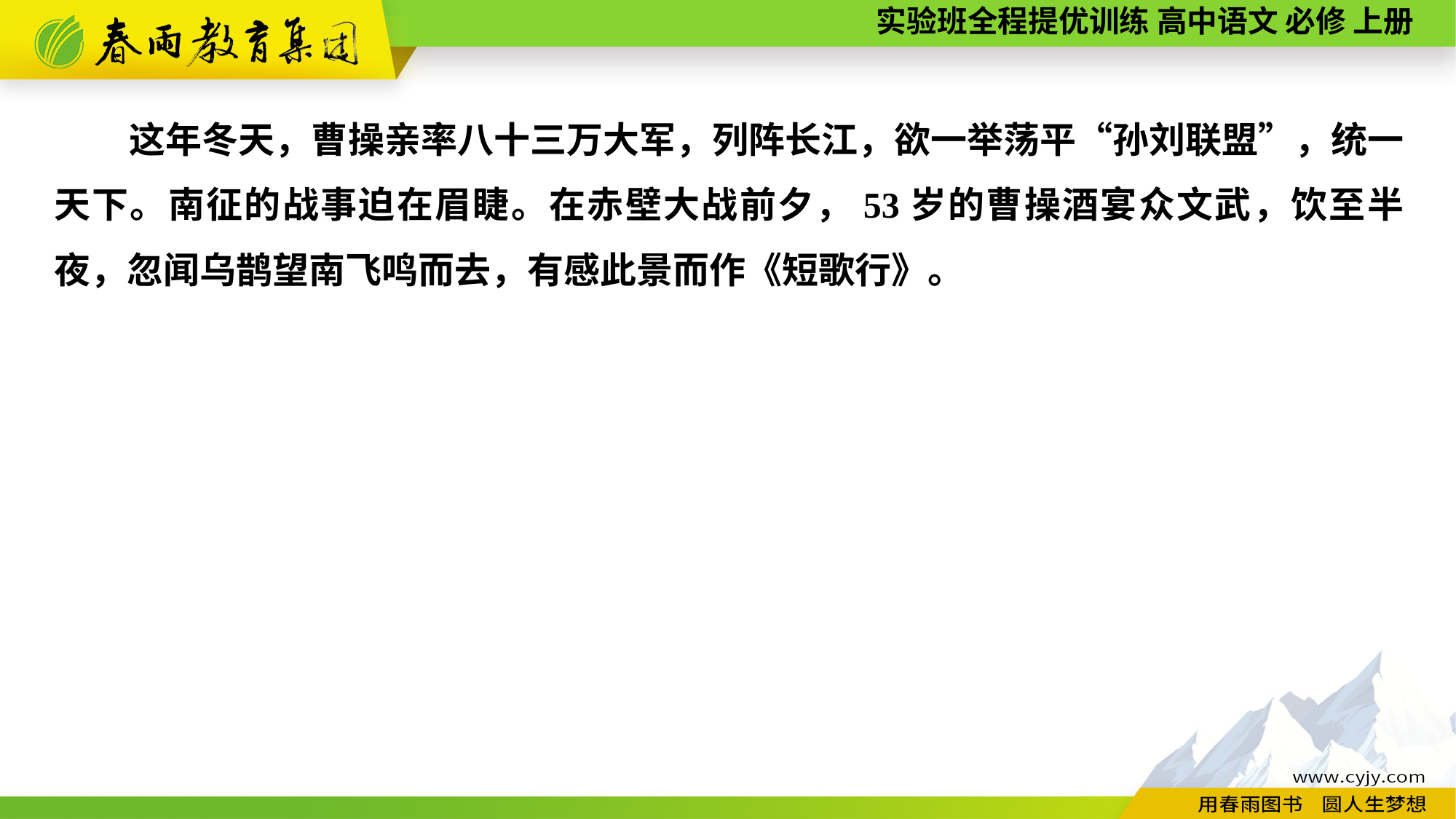

这年冬天，曹操亲率八十三万大军，列阵长江，欲一举荡平“孙刘联盟”，统一天下。南征的战事迫在眉睫。在赤壁大战前夕，53岁的曹操酒宴众文武，饮至半夜，忽闻乌鹊望南飞鸣而去，有感此景而作《短歌行》。